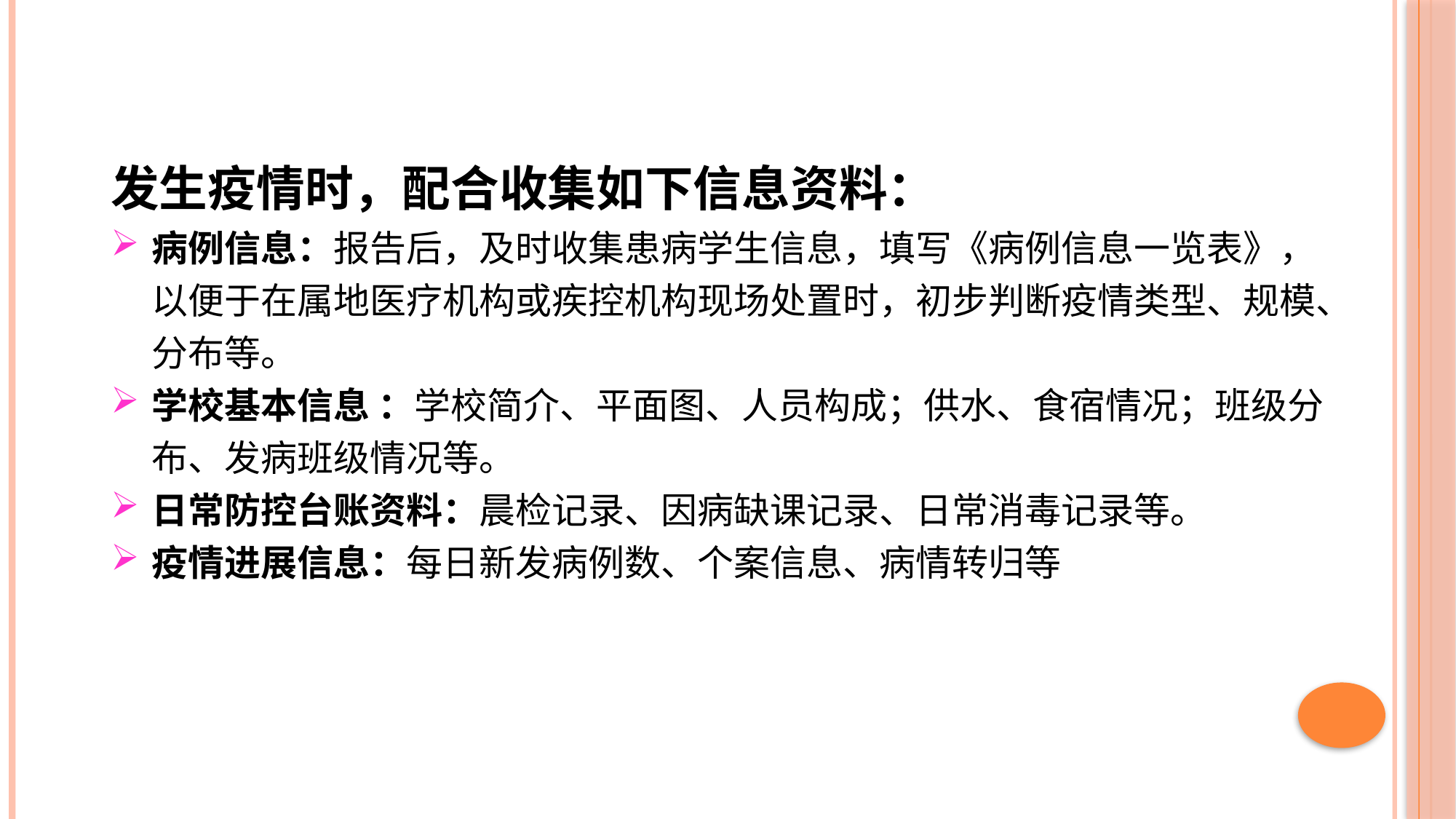

发生疫情时，配合收集如下信息资料：
病例信息：报告后，及时收集患病学生信息，填写《病例信息一览表》，以便于在属地医疗机构或疾控机构现场处置时，初步判断疫情类型、规模、分布等。
学校基本信息 ：学校简介、平面图、人员构成；供水、食宿情况；班级分布、发病班级情况等。
日常防控台账资料：晨检记录、因病缺课记录、日常消毒记录等。
疫情进展信息：每日新发病例数、个案信息、病情转归等